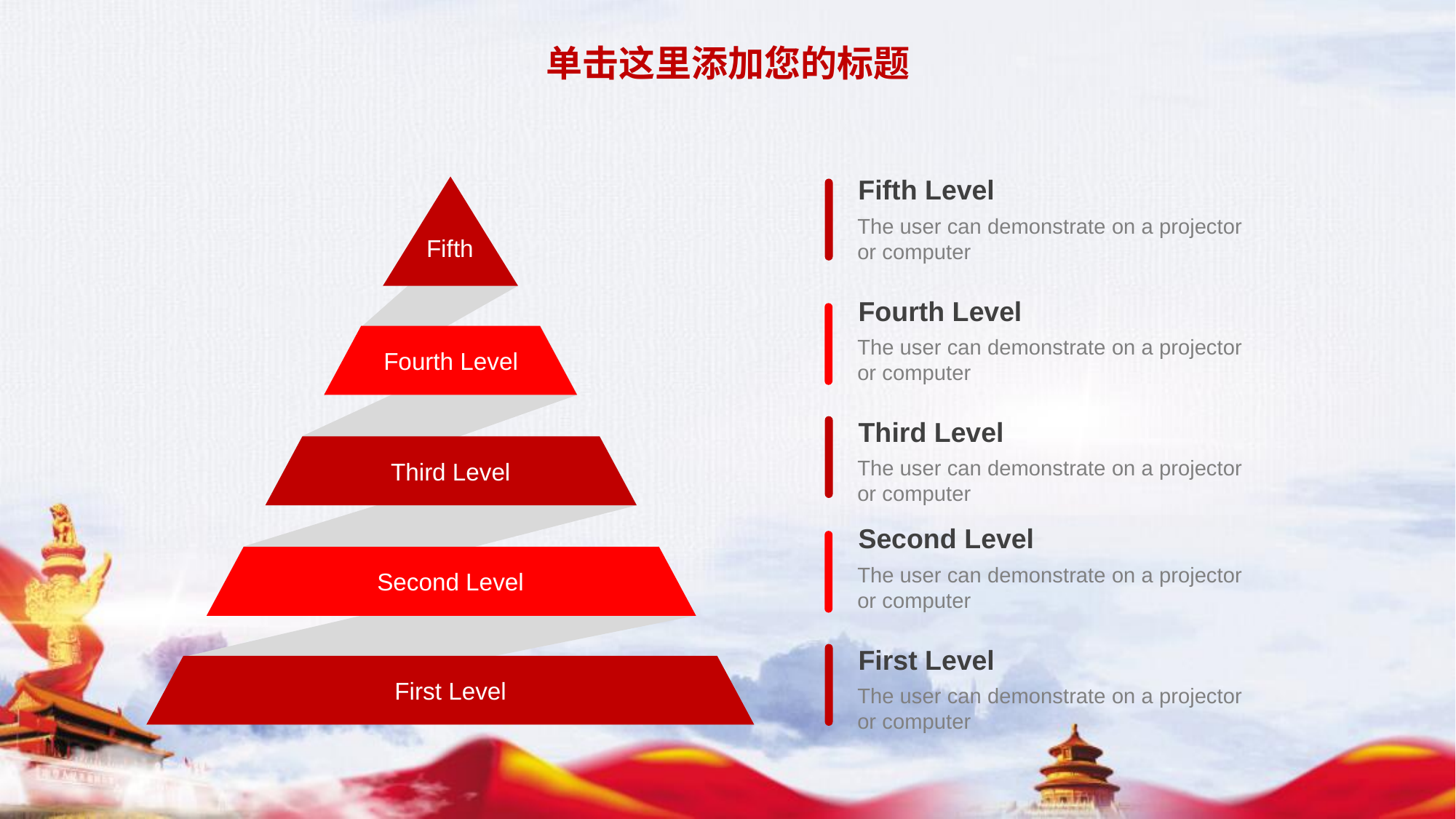

单击这里添加您的标题
Fifth Level

Fifth

Fourth Level

Third Level

Second Level

First Level

The user can demonstrate on a projector or computer
Fourth Level

The user can demonstrate on a projector or computer
Third Level

The user can demonstrate on a projector or computer
Second Level

The user can demonstrate on a projector or computer
First Level

The user can demonstrate on a projector or computer